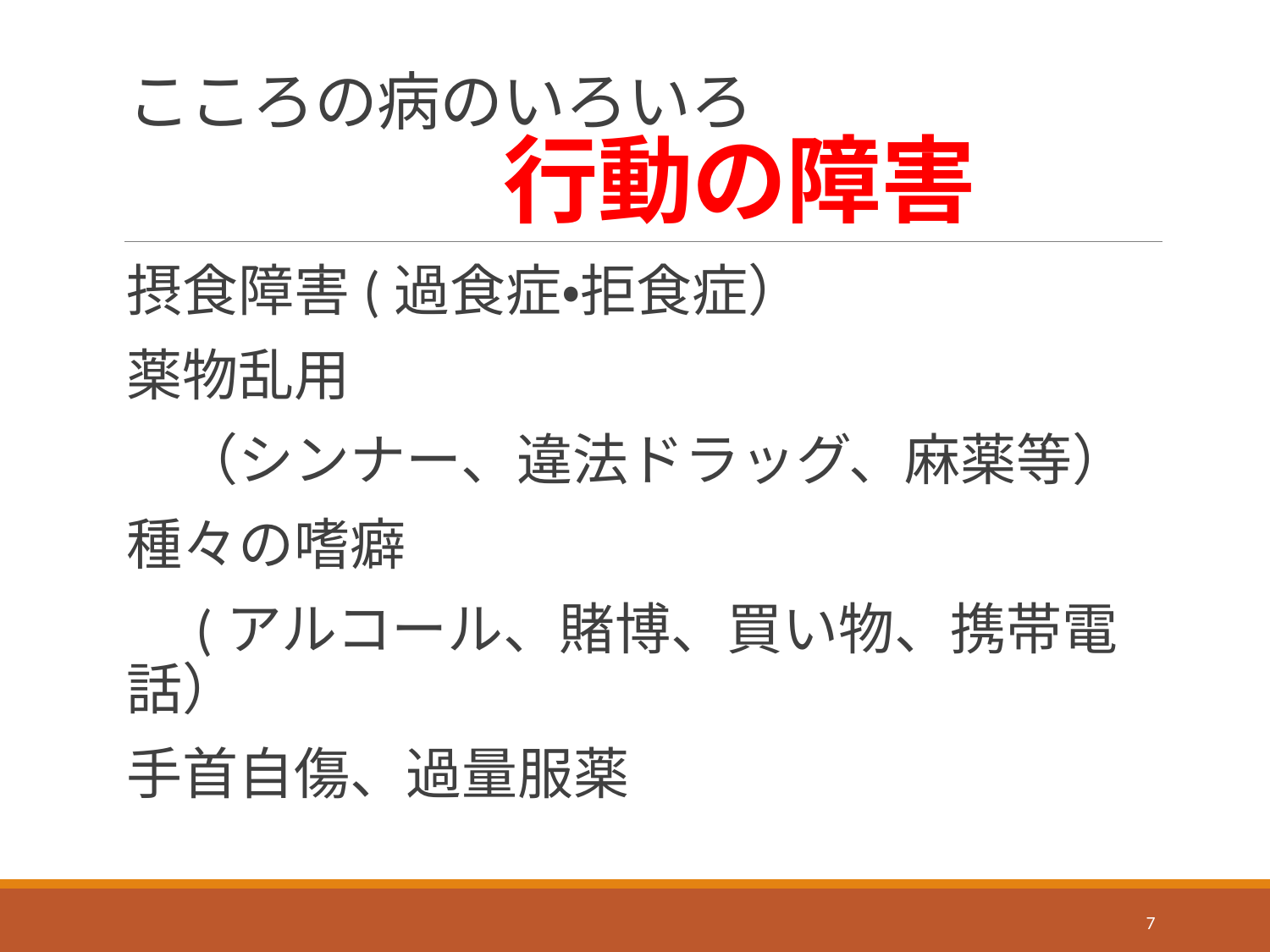

# こころの病のいろいろ 　　　　　　行動の障害
摂食障害(過食症・拒食症）
薬物乱用
　（シンナー、違法ドラッグ、麻薬等）
種々の嗜癖
　(アルコール、賭博、買い物、携帯電話）
手首自傷、過量服薬

7